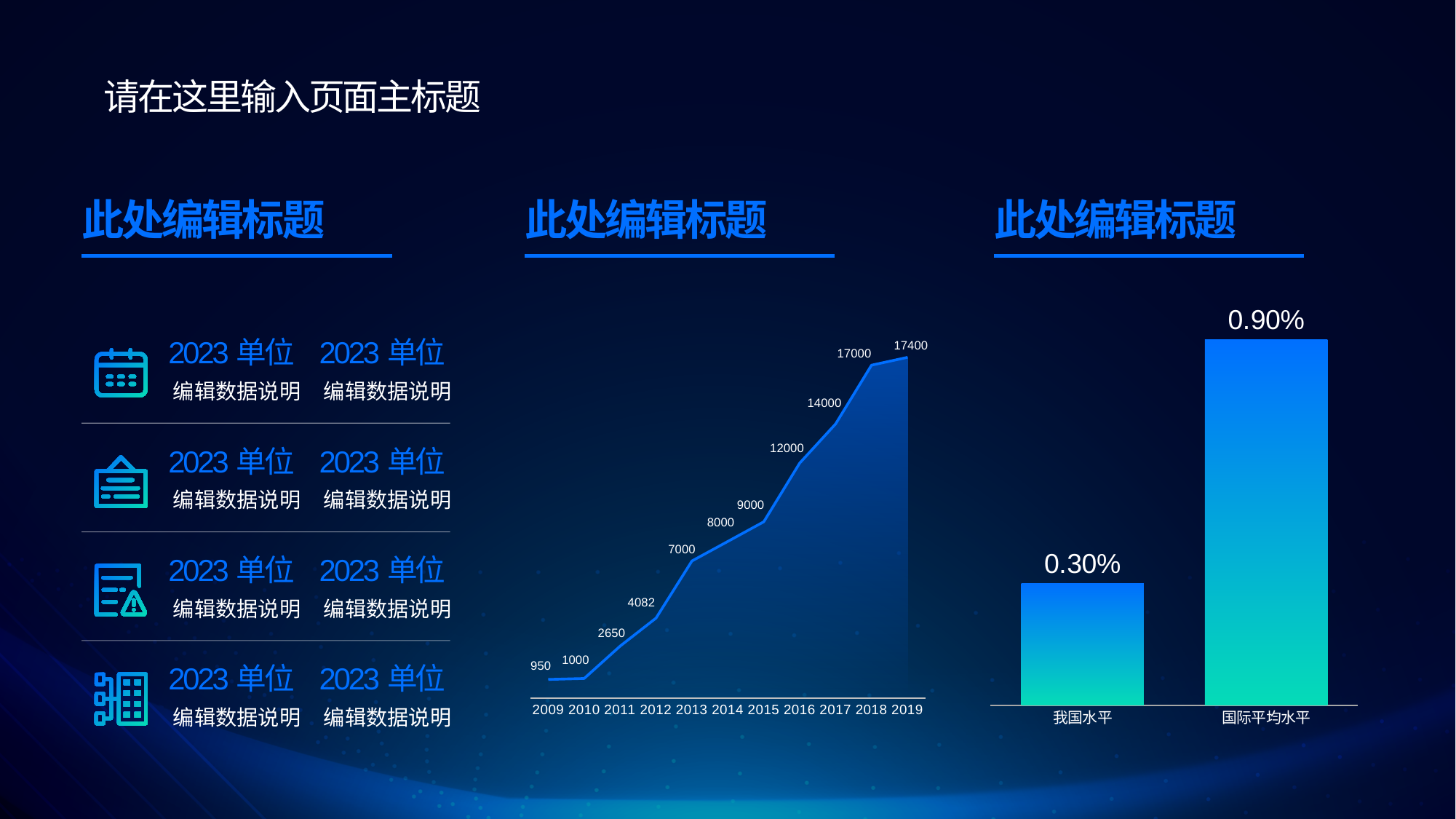

请在这里输入页面主标题
此处编辑标题
此处编辑标题
此处编辑标题

### Chart

| Category | 某某业总产值 | 某某业总产值 |
|---|---|---|
| 2009 | 950.0 | 950.0 |
| 2010 | 1000.0 | 1000.0 |
| 2011 | 2650.0 | 2650.0 |
| 2012 | 4008.0 | 4082.0 |
| 2013 | 7000.0 | 7000.0 |
| 2014 | 8000.0 | 8000.0 |
| 2015 | 9000.0 | 9000.0 |
| 2016 | 12000.0 | 12000.0 |
| 2017 | 14000.0 | 14000.0 |
| 2018 | 17000.0 | 17000.0 |
| 2019 | 17400.0 | 17400.0 |

### Chart

| Category | 信息化率 |
|---|---|
| 我国水平 | 0.003 |
| 国际平均水平 | 0.009 |
2023单位
2023单位
编辑数据说明

编辑数据说明
2023单位
2023单位
编辑数据说明

编辑数据说明
2023单位
2023单位
编辑数据说明

编辑数据说明
2023单位
2023单位
编辑数据说明

编辑数据说明